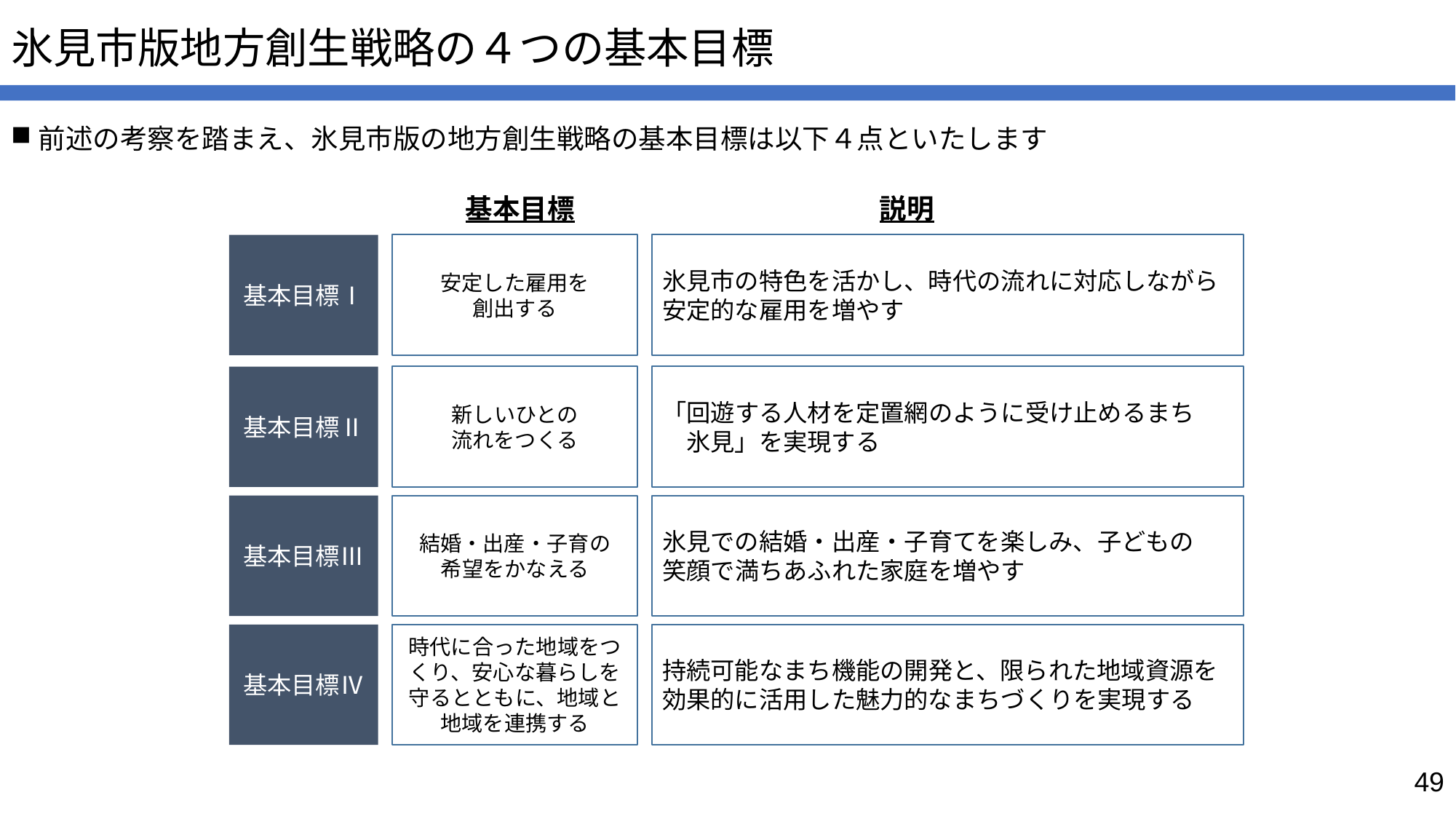

# 氷見市版地方創生戦略の４つの基本目標
前述の考察を踏まえ、氷見市版の地方創生戦略の基本目標は以下４点といたします
基本目標
説明
安定した雇用を
創出する
氷見市の特色を活かし、時代の流れに対応しながら安定的な雇用を増やす
基本目標Ⅰ
新しいひとの
流れをつくる
「回遊する人材を定置網のように受け止めるまち
　氷見」を実現する
基本目標Ⅱ
結婚・出産・子育の
希望をかなえる
氷見での結婚・出産・子育てを楽しみ、子どもの
笑顔で満ちあふれた家庭を増やす
基本目標Ⅲ
時代に合った地域をつくり、安心な暮らしを守るとともに、地域と地域を連携する
持続可能なまち機能の開発と、限られた地域資源を効果的に活用した魅力的なまちづくりを実現する
基本目標Ⅳ
49